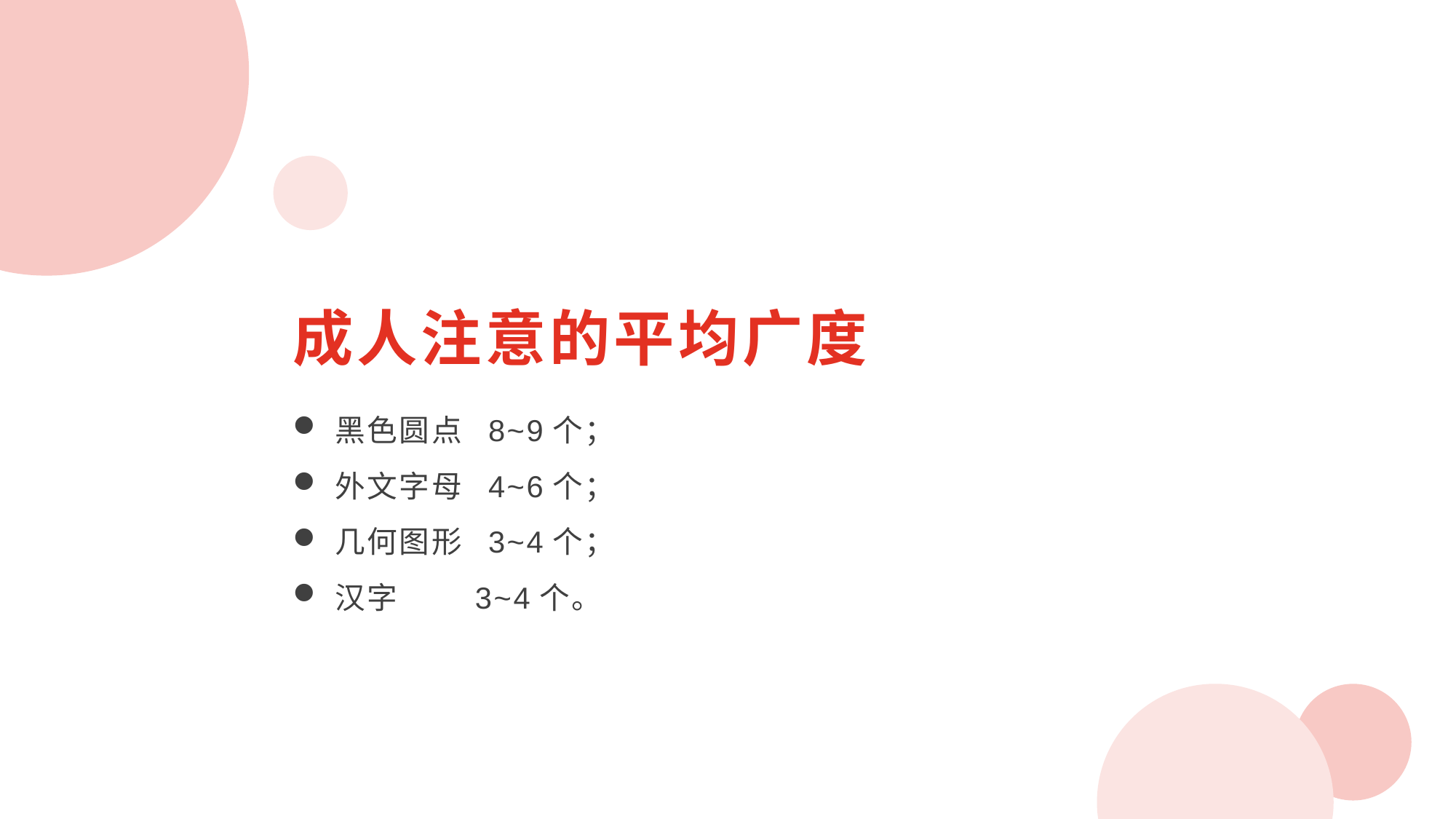

成人注意的平均广度
黑色圆点  8~9个；
外文字母  4~6个；
几何图形  3~4个；
汉字        3~4个。